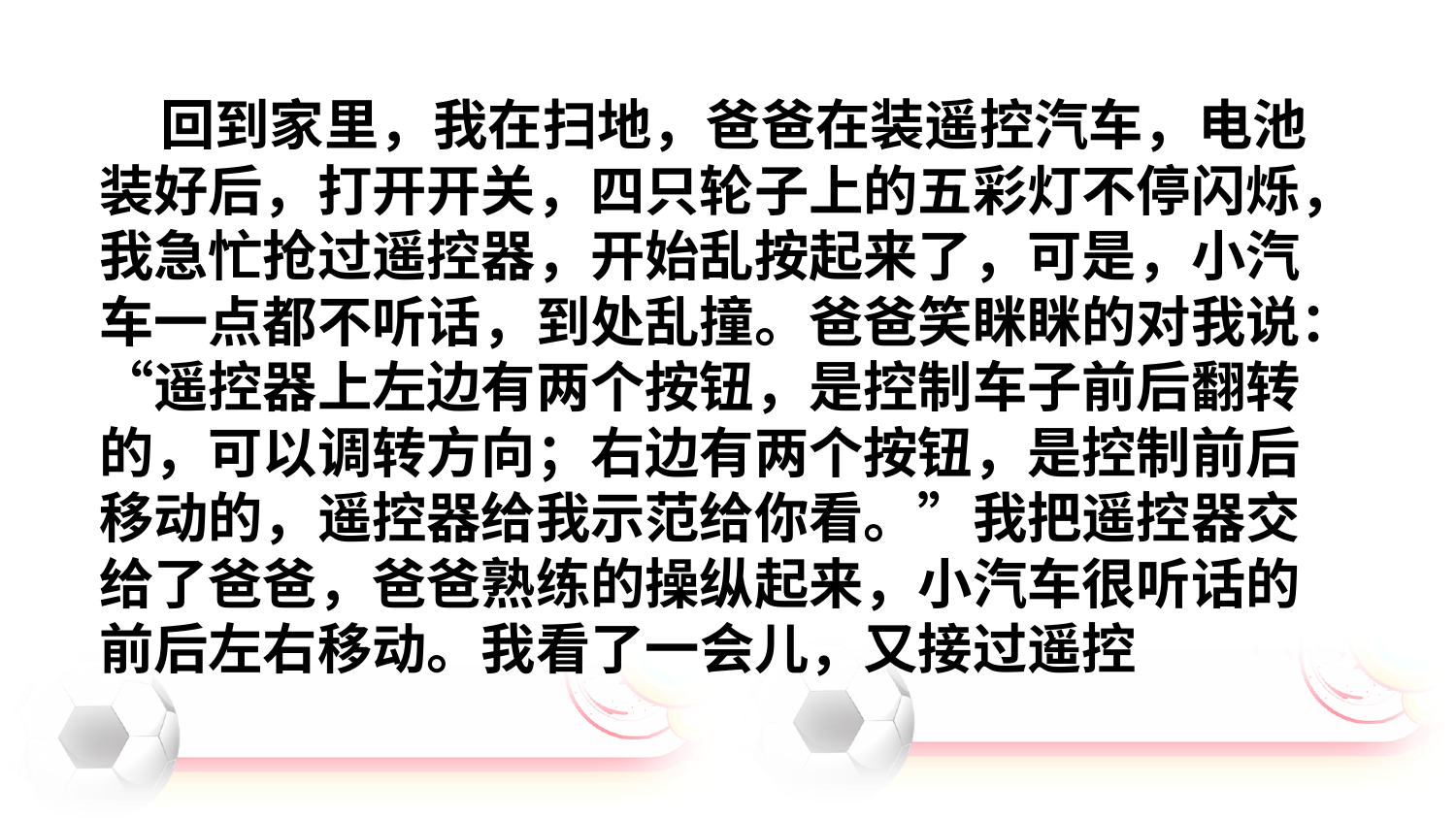

回到家里，我在扫地，爸爸在装遥控汽车，电池装好后，打开开关，四只轮子上的五彩灯不停闪烁，我急忙抢过遥控器，开始乱按起来了，可是，小汽车一点都不听话，到处乱撞。爸爸笑眯眯的对我说：“遥控器上左边有两个按钮，是控制车子前后翻转的，可以调转方向；右边有两个按钮，是控制前后移动的，遥控器给我示范给你看。”我把遥控器交给了爸爸，爸爸熟练的操纵起来，小汽车很听话的前后左右移动。我看了一会儿，又接过遥控